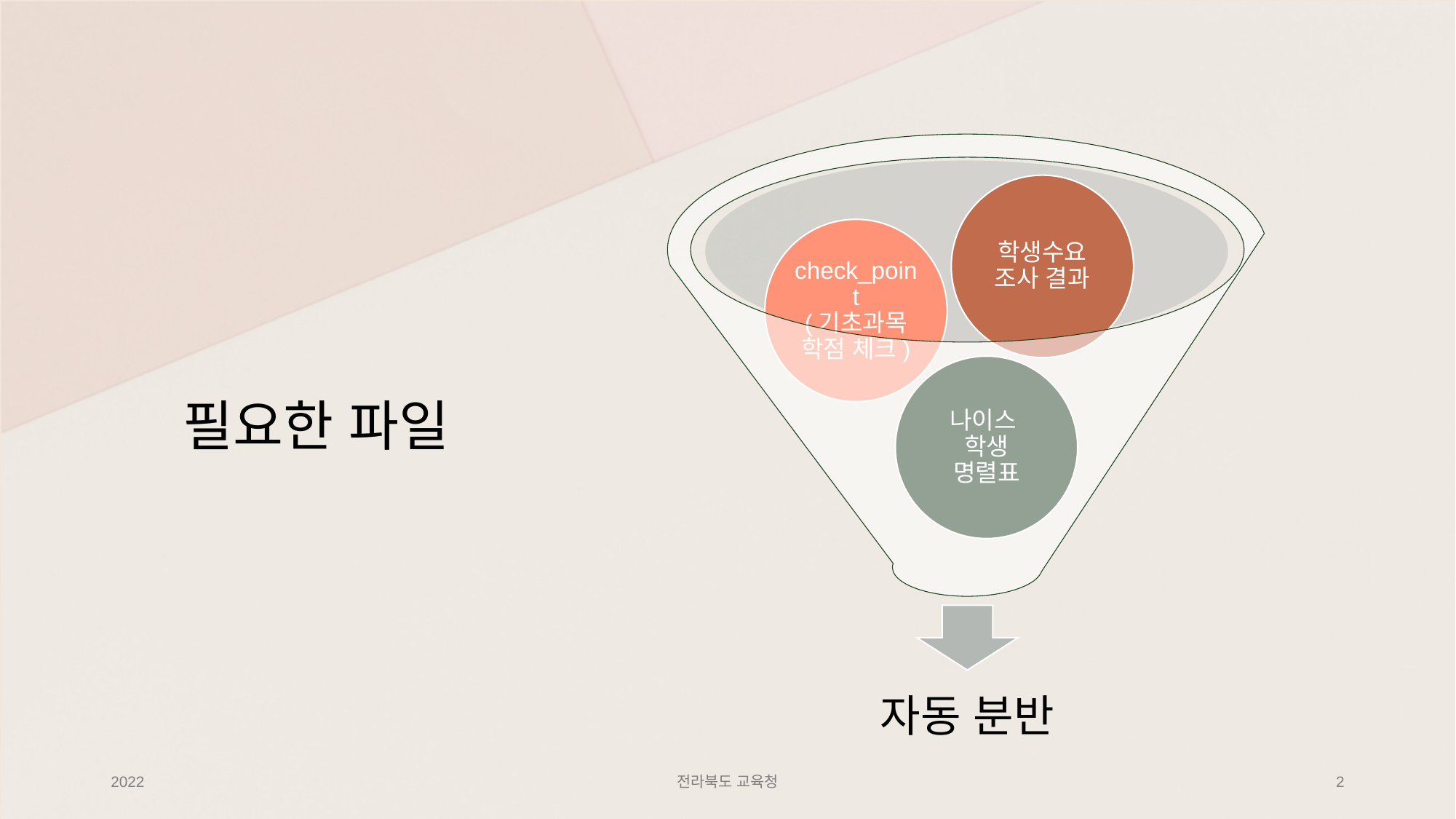

자동 분반
나이스
학생
명렬표
check_point
(기초과목 학점 체크)
학생수요
조사 결과
# 필요한 파일
2022
전라북도 교육청
2